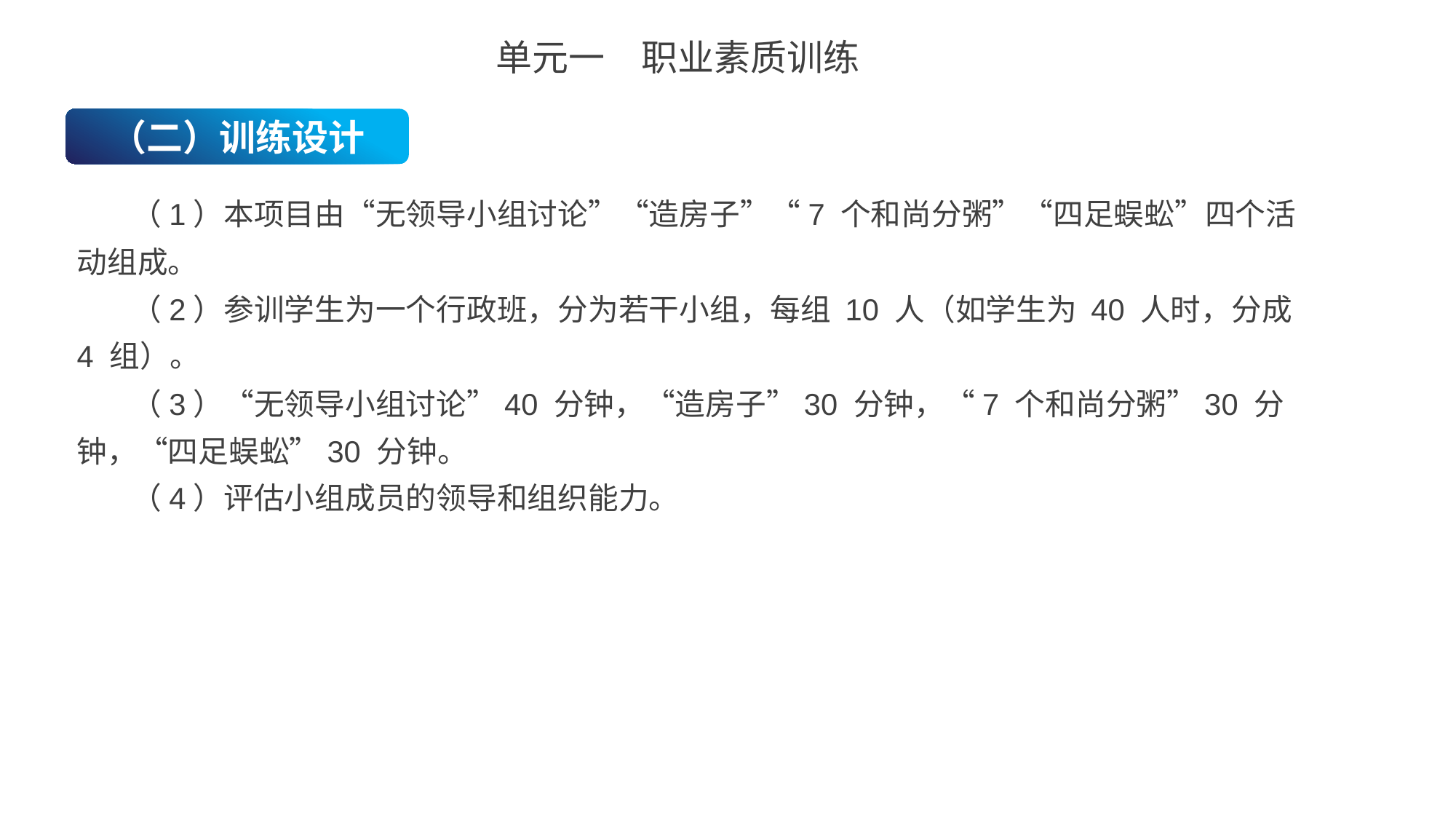

单元一　职业素质训练
（二）训练设计
（1）本项目由“无领导小组讨论”“造房子”“7 个和尚分粥”“四足蜈蚣”四个活动组成。
（2）参训学生为一个行政班，分为若干小组，每组 10 人（如学生为 40 人时，分成4 组）。
（3）“无领导小组讨论”40 分钟，“造房子”30 分钟，“7 个和尚分粥”30 分钟，“四足蜈蚣”30 分钟。
（4）评估小组成员的领导和组织能力。